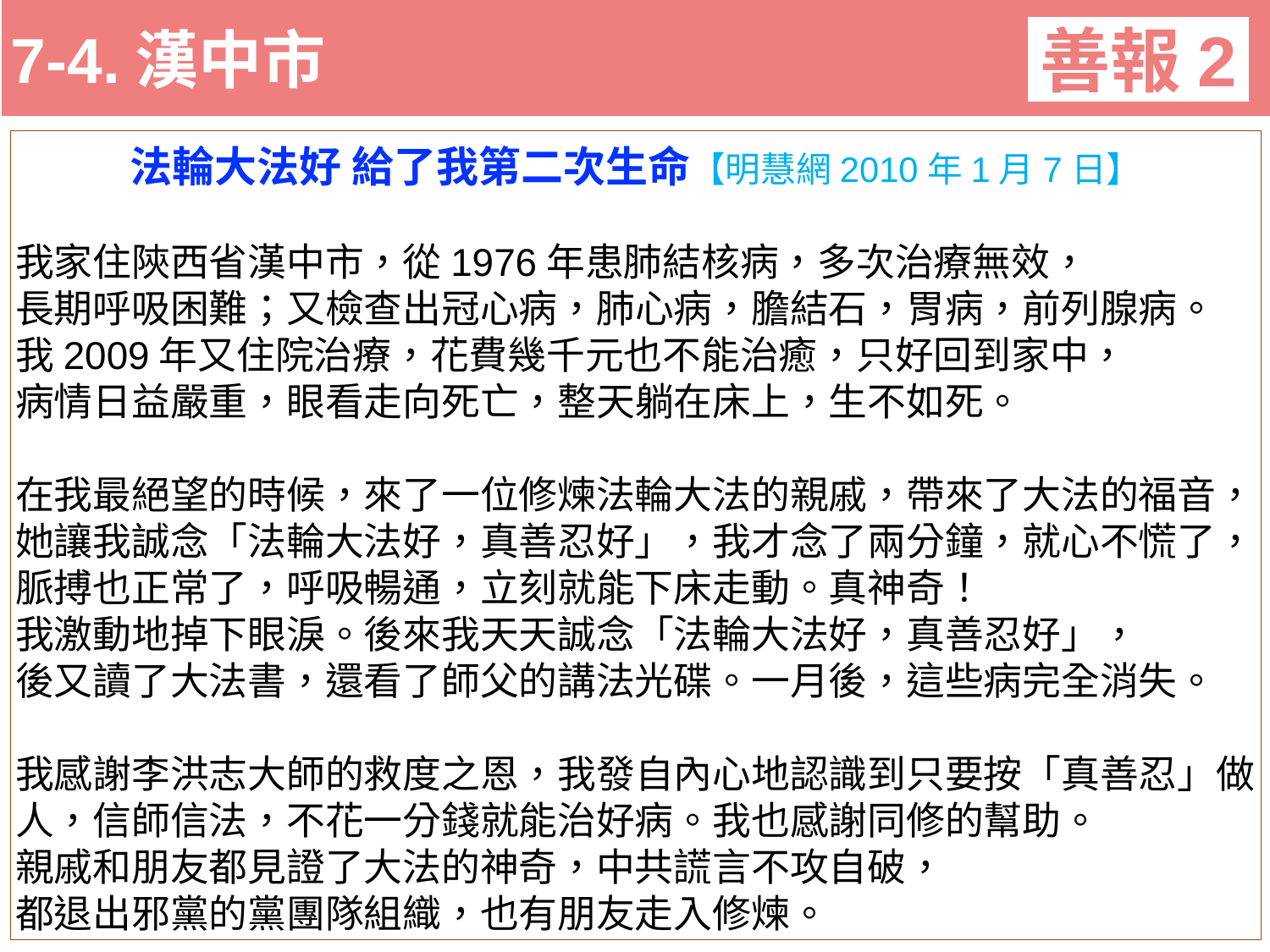

7-4.漢中市
善報2
11-3. XX市官員惡報實例
法輪大法好 給了我第二次生命【明慧網2010年1月7日】

我家住陝西省漢中市，從1976年患肺結核病，多次治療無效，
長期呼吸困難；又檢查出冠心病，肺心病，膽結石，胃病，前列腺病。
我2009年又住院治療，花費幾千元也不能治癒，只好回到家中，
病情日益嚴重，眼看走向死亡，整天躺在床上，生不如死。

在我最絕望的時候，來了一位修煉法輪大法的親戚，帶來了大法的福音，她讓我誠念「法輪大法好，真善忍好」，我才念了兩分鐘，就心不慌了，脈搏也正常了，呼吸暢通，立刻就能下床走動。真神奇！
我激動地掉下眼淚。後來我天天誠念「法輪大法好，真善忍好」，
後又讀了大法書，還看了師父的講法光碟。一月後，這些病完全消失。

我感謝李洪志大師的救度之恩，我發自內心地認識到只要按「真善忍」做人，信師信法，不花一分錢就能治好病。我也感謝同修的幫助。
親戚和朋友都見證了大法的神奇，中共謊言不攻自破，
都退出邪黨的黨團隊組織，也有朋友走入修煉。